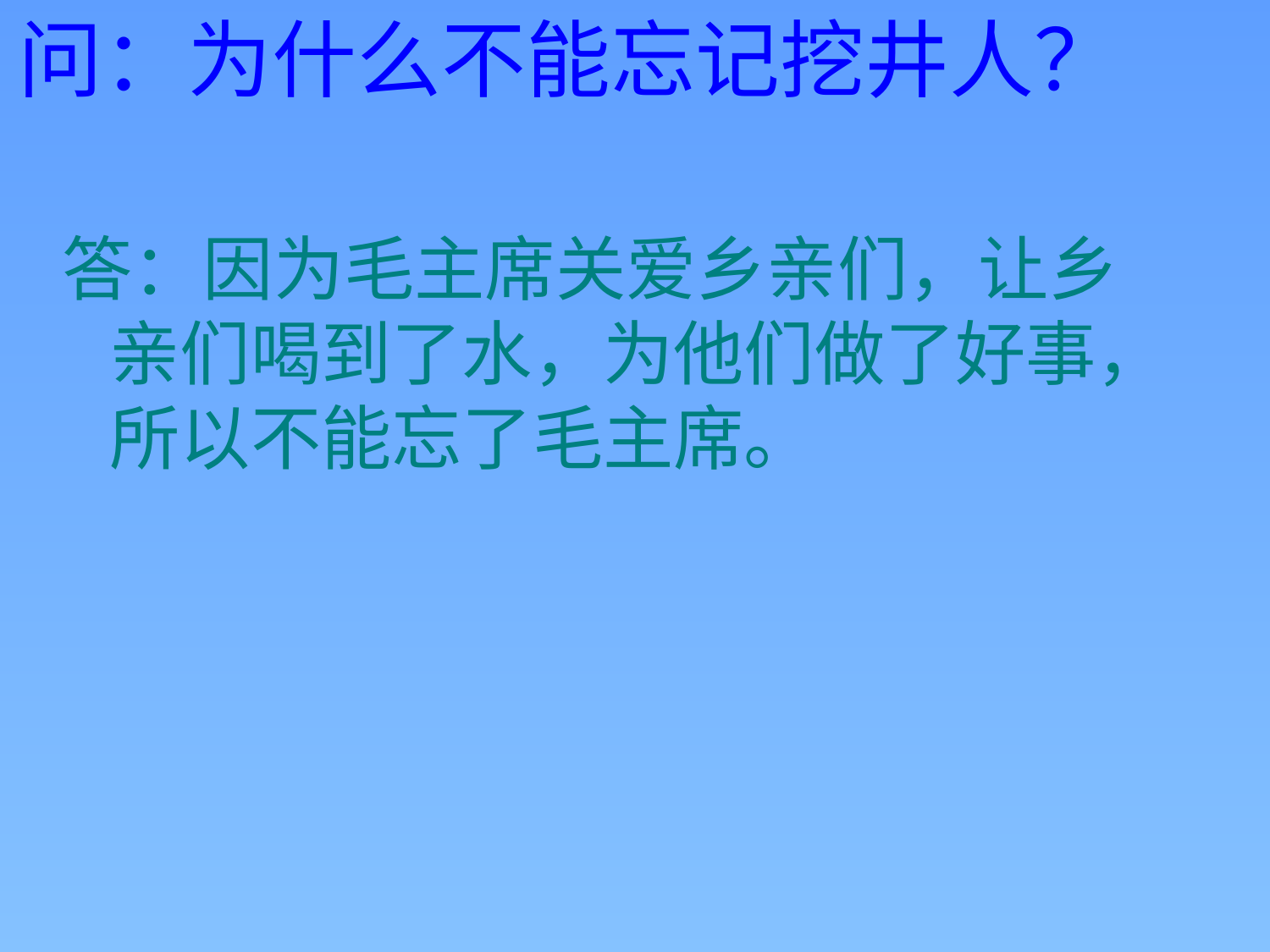

问：为什么不能忘记挖井人？
答：因为毛主席关爱乡亲们，让乡亲们喝到了水，为他们做了好事，所以不能忘了毛主席。